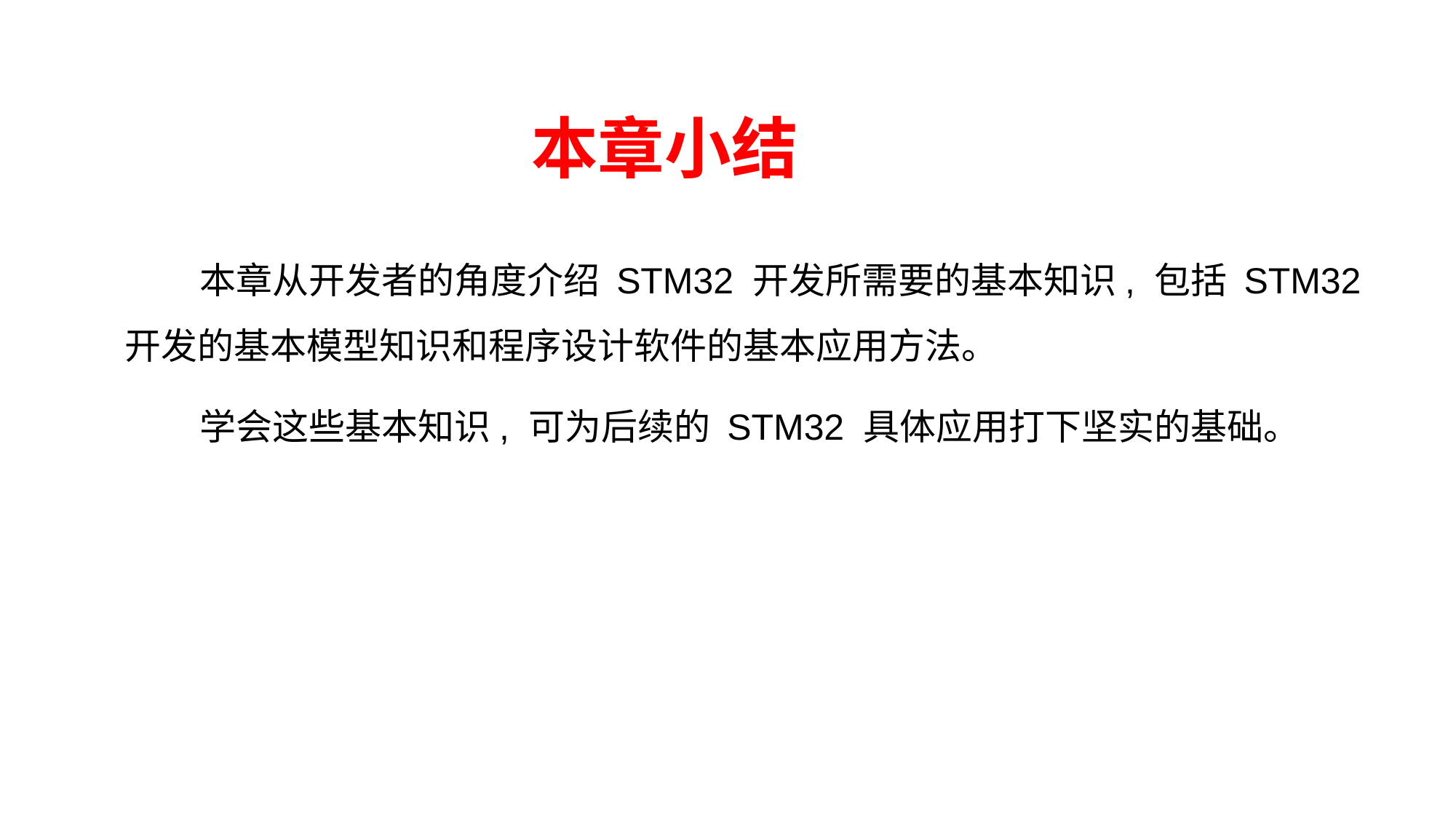

# 本章小结
本章从开发者的角度介绍 STM32 开发所需要的基本知识, 包括 STM32 开发的基本模型知识和程序设计软件的基本应用方法。
学会这些基本知识, 可为后续的 STM32 具体应用打下坚实的基础。